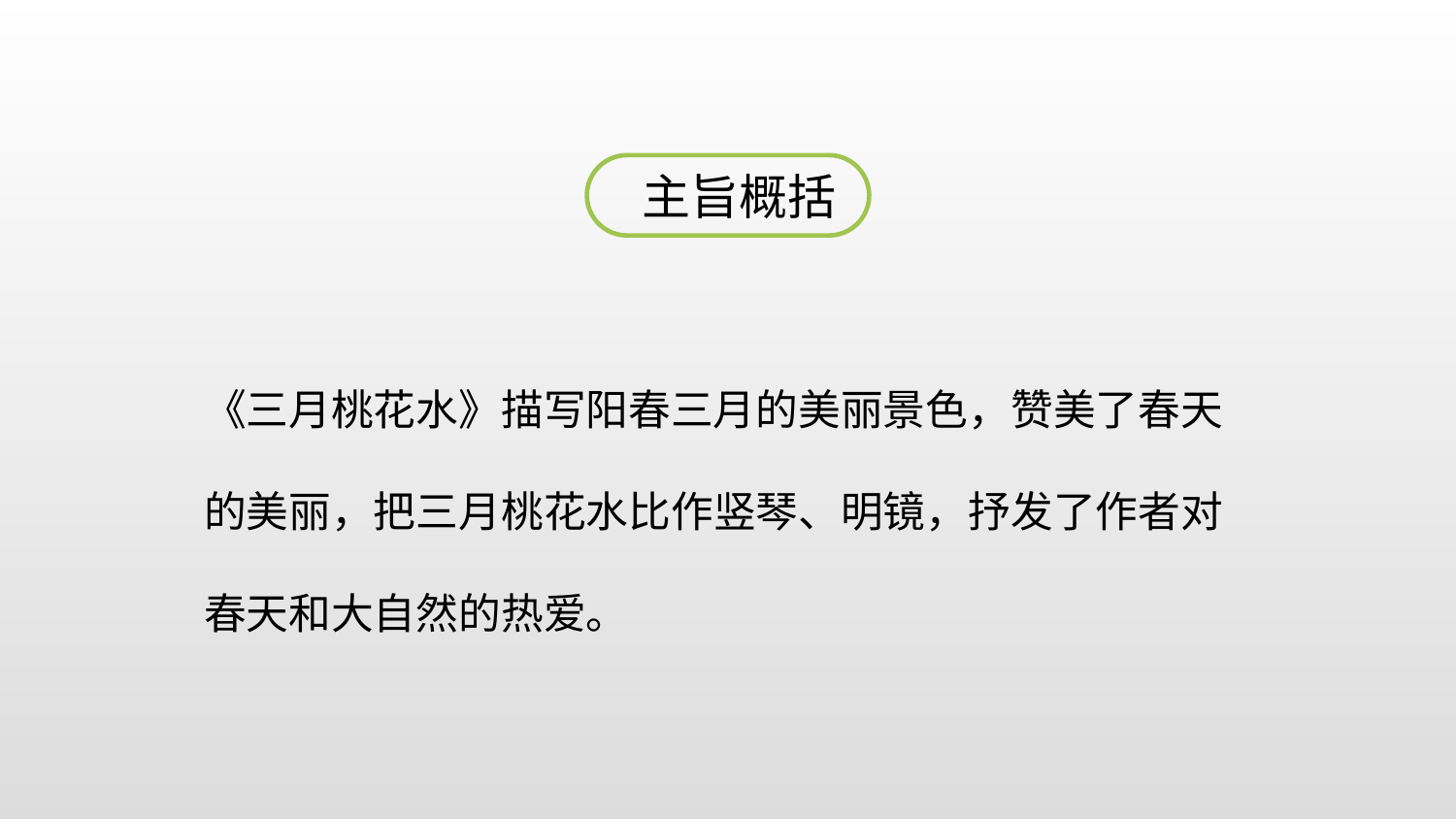

主旨概括
《三月桃花水》描写阳春三月的美丽景色，赞美了春天的美丽，把三月桃花水比作竖琴、明镜，抒发了作者对春天和大自然的热爱。